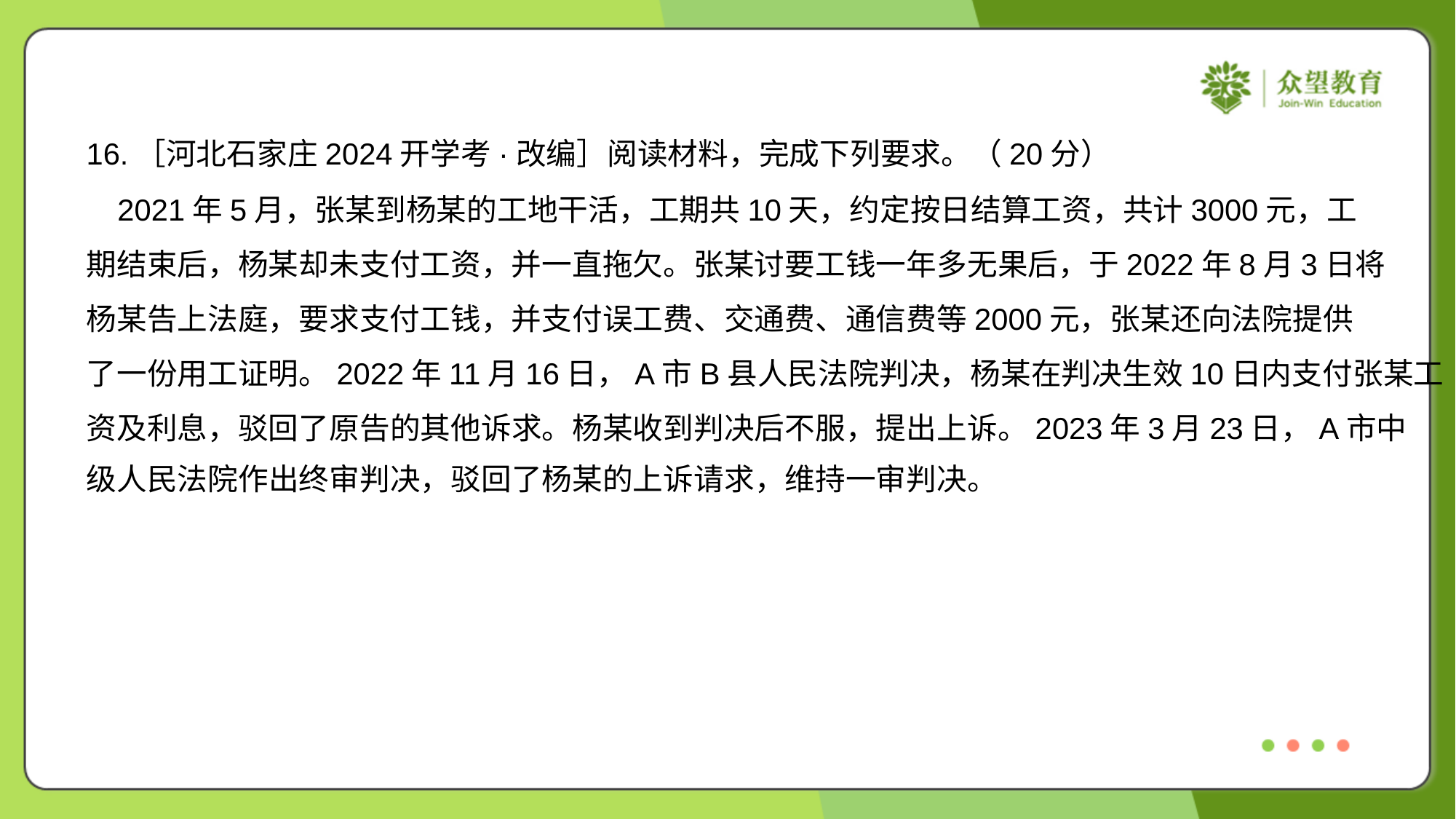

16.［河北石家庄2024开学考·改编］阅读材料，完成下列要求。（20分）
    2021年5月，张某到杨某的工地干活，工期共10天，约定按日结算工资，共计3000元，工
期结束后，杨某却未支付工资，并一直拖欠。张某讨要工钱一年多无果后，于2022年8月3日将
杨某告上法庭，要求支付工钱，并支付误工费、交通费、通信费等2000元，张某还向法院提供
了一份用工证明。2022年11月16日，A市B县人民法院判决，杨某在判决生效10日内支付张某工
资及利息，驳回了原告的其他诉求。杨某收到判决后不服，提出上诉。2023年3月23日，A市中
级人民法院作出终审判决，驳回了杨某的上诉请求，维持一审判决。